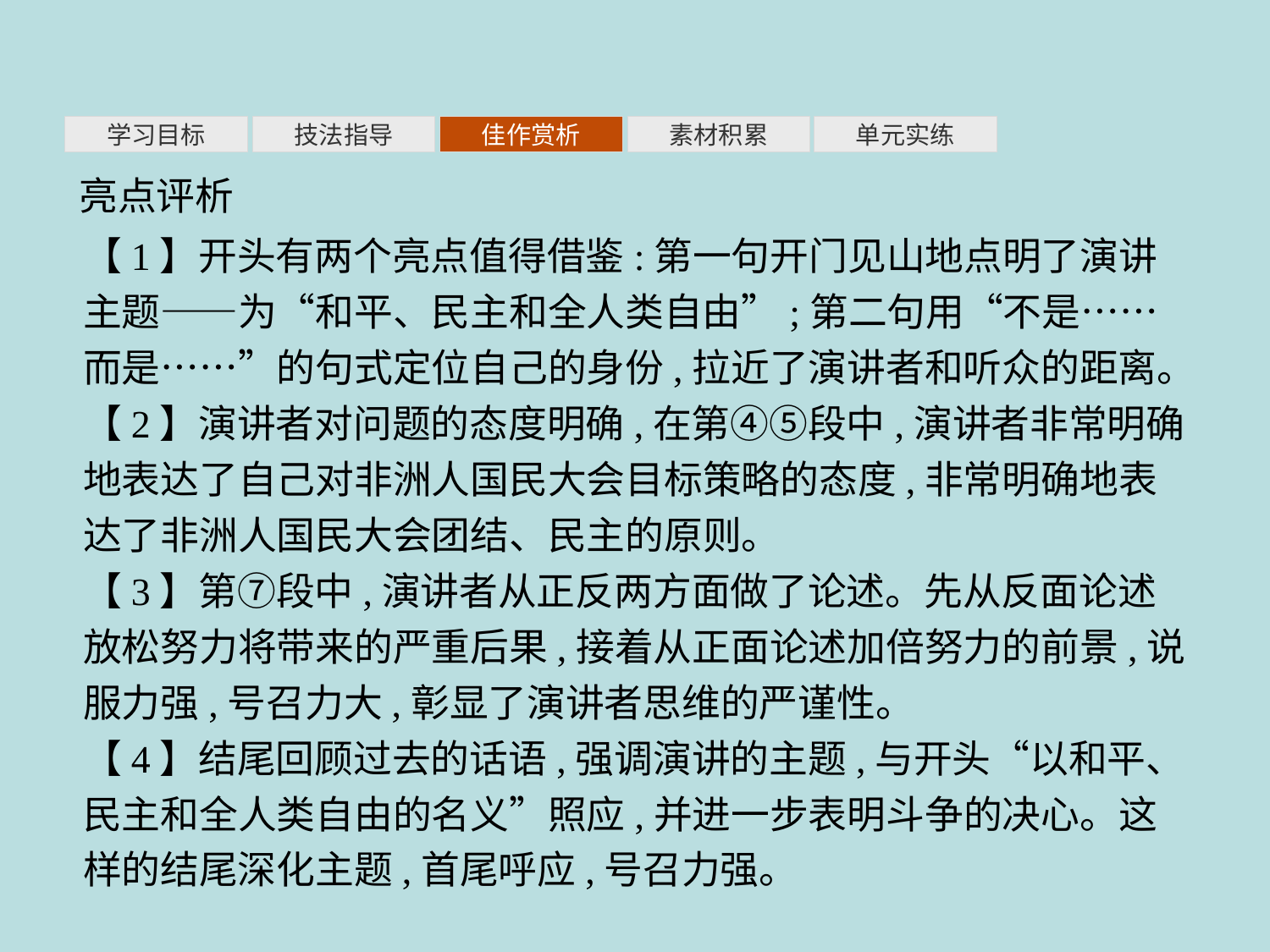

素材积累
学习目标
技法指导
佳作赏析
单元实练
亮点评析
【1】开头有两个亮点值得借鉴:第一句开门见山地点明了演讲主题——为“和平、民主和全人类自由”;第二句用“不是……而是……”的句式定位自己的身份,拉近了演讲者和听众的距离。
【2】演讲者对问题的态度明确,在第④⑤段中,演讲者非常明确地表达了自己对非洲人国民大会目标策略的态度,非常明确地表达了非洲人国民大会团结、民主的原则。
【3】第⑦段中,演讲者从正反两方面做了论述。先从反面论述放松努力将带来的严重后果,接着从正面论述加倍努力的前景,说服力强,号召力大,彰显了演讲者思维的严谨性。
【4】结尾回顾过去的话语,强调演讲的主题,与开头“以和平、民主和全人类自由的名义”照应,并进一步表明斗争的决心。这样的结尾深化主题,首尾呼应,号召力强。